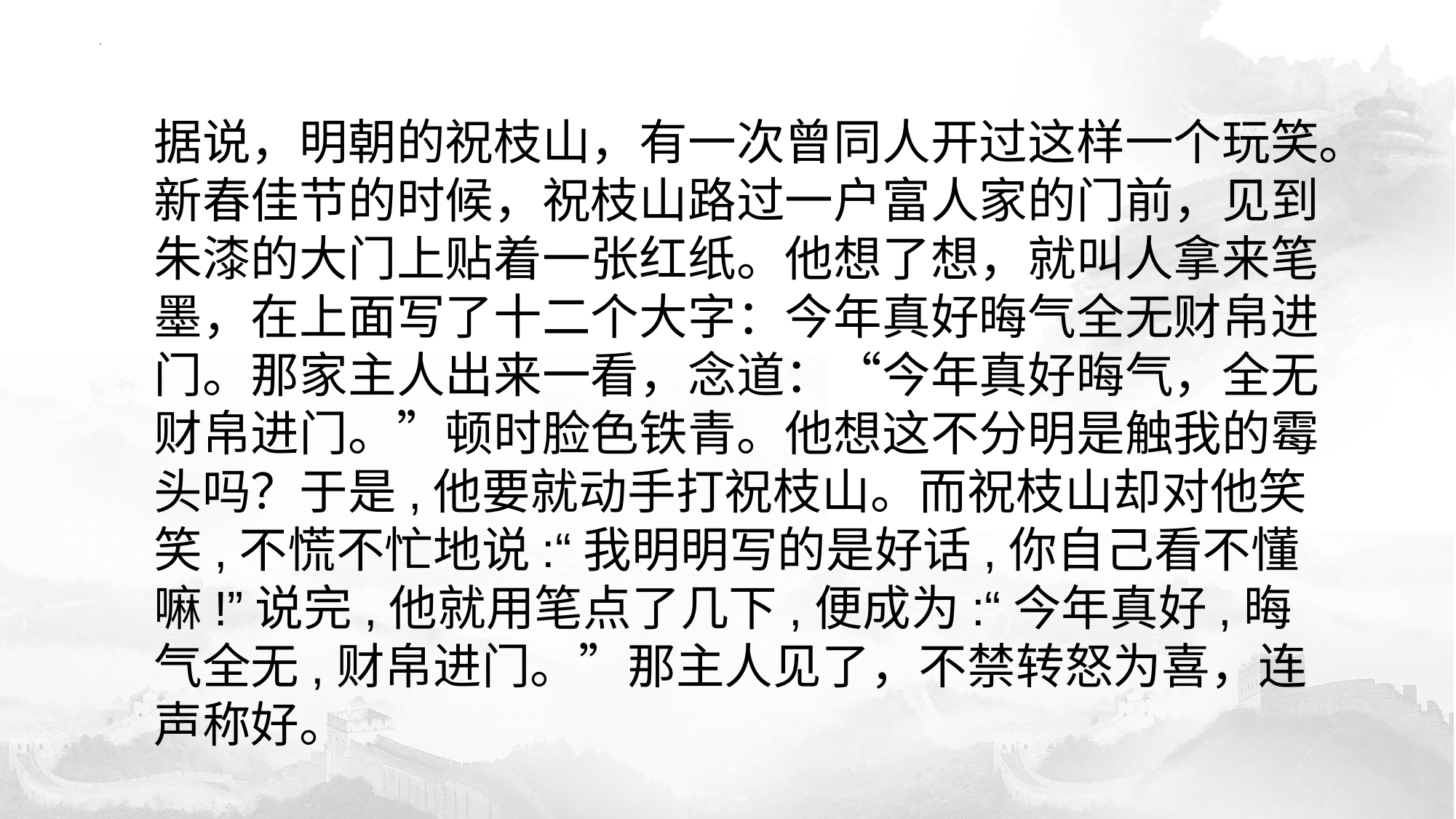

据说，明朝的祝枝山，有一次曾同人开过这样一个玩笑。新春佳节的时候，祝枝山路过一户富人家的门前，见到朱漆的大门上贴着一张红纸。他想了想，就叫人拿来笔墨，在上面写了十二个大字：今年真好晦气全无财帛进门。那家主人出来一看，念道：“今年真好晦气，全无财帛进门。”顿时脸色铁青。他想这不分明是触我的霉头吗？于是,他要就动手打祝枝山。而祝枝山却对他笑笑,不慌不忙地说:“我明明写的是好话,你自己看不懂嘛!”说完,他就用笔点了几下,便成为:“今年真好,晦气全无,财帛进门。”那主人见了，不禁转怒为喜，连声称好。